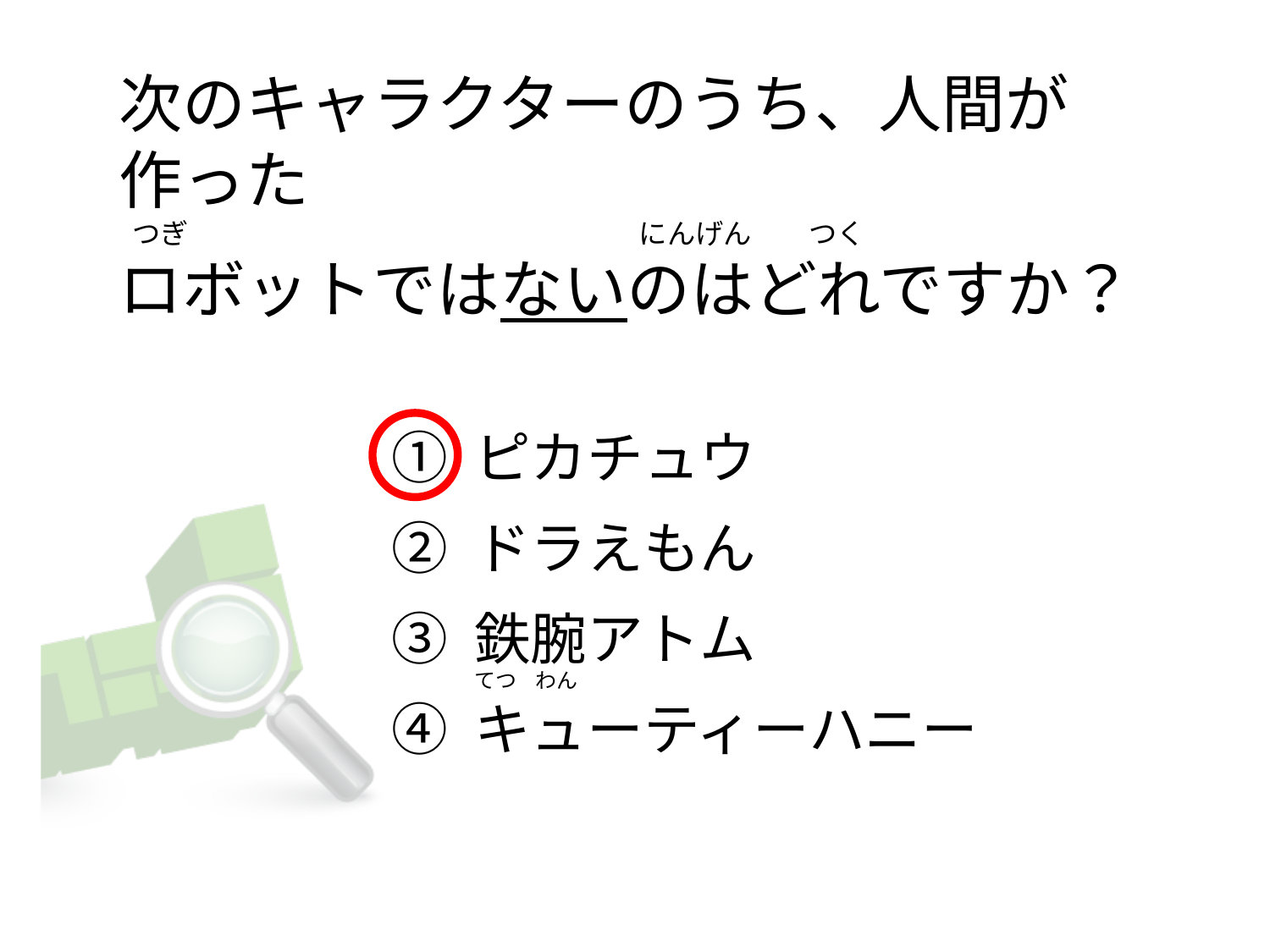

次のキャラクターのうち、人間が作った
 つぎ                                                                       にんげん         つく
ロボットではないのはどれですか？

① ピカチュウ
② ドラえもん
③ 鉄腕アトム
④ キューティーハニー

てつ    わん